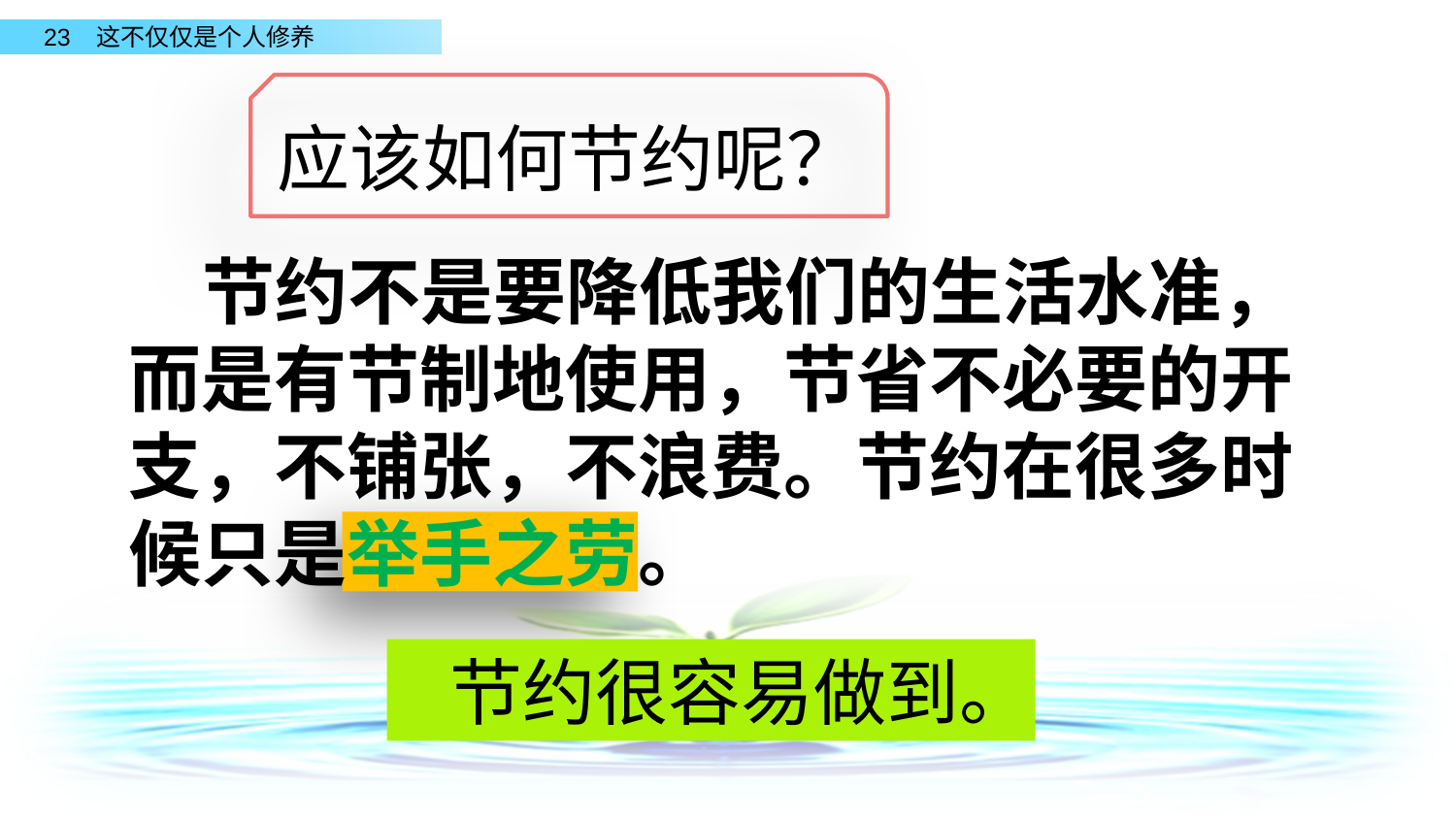

应该如何节约呢？
    节约不是要降低我们的生活水准，而是有节制地使用，节省不必要的开支，不铺张，不浪费。节约在很多时候只是举手之劳。

节约很容易做到。